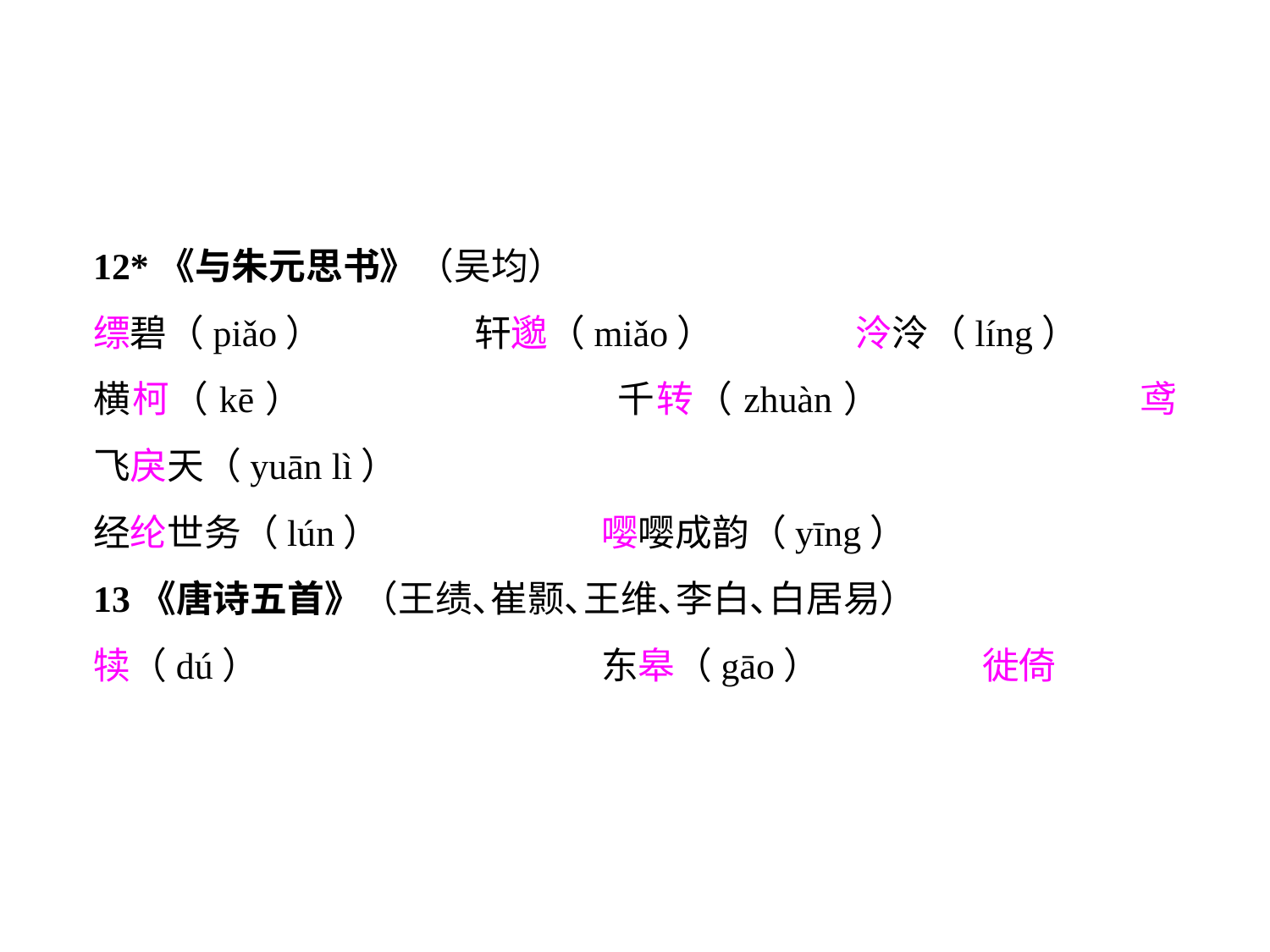

12*《与朱元思书》（吴均）
缥碧（piǎo）		轩邈（miǎo）		泠泠（líng）
横柯（kē）			千转（zhuàn）		鸢飞戾天（yuān lì）
经纶世务（lún）		嘤嘤成韵（yīng）
13《唐诗五首》（王绩､崔颢､王维､李白､白居易）
犊（dú）			东皋（gāo）		徙倚